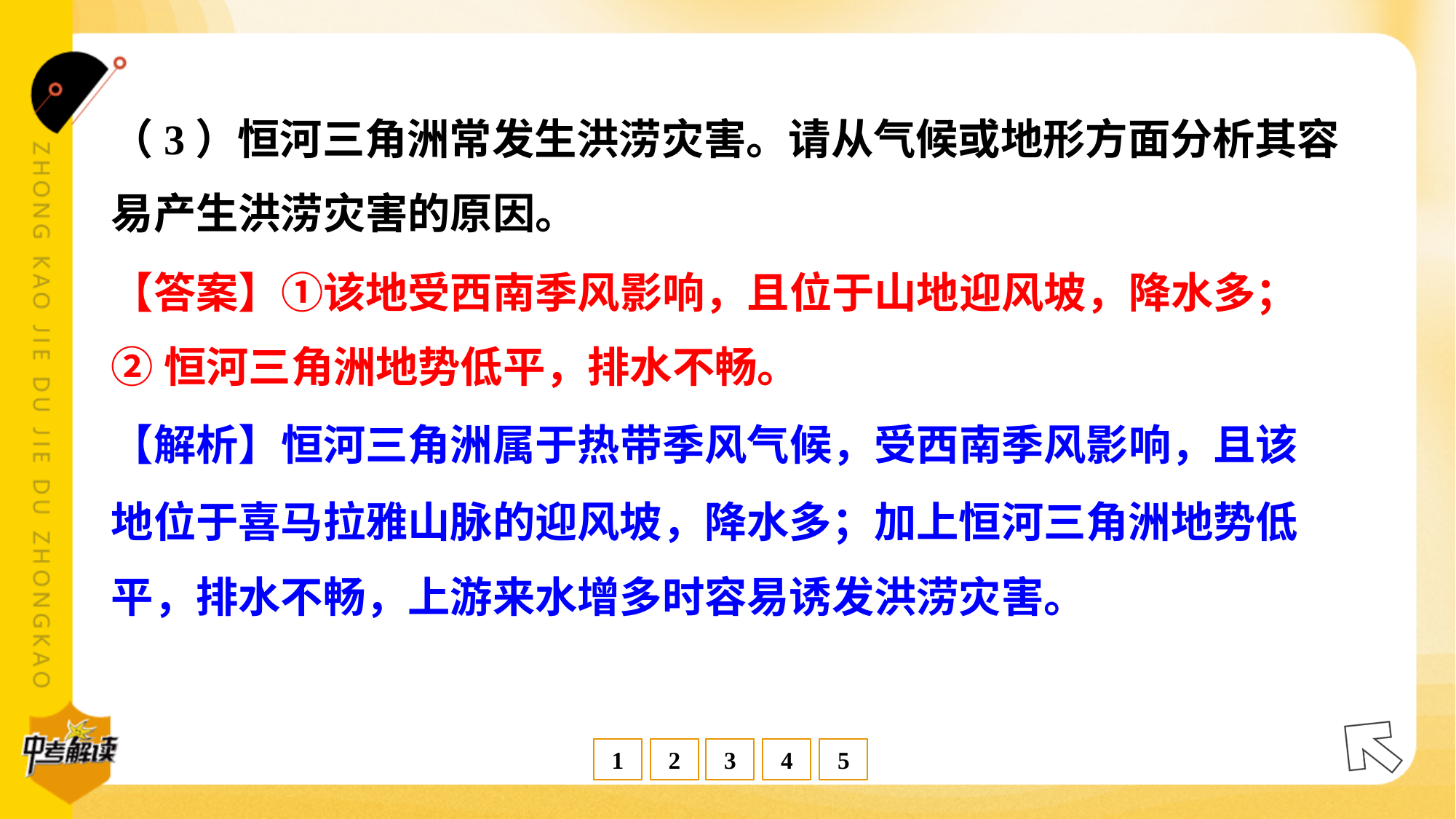

（3）恒河三角洲常发生洪涝灾害。请从气候或地形方面分析其容
易产生洪涝灾害的原因。
【答案】①该地受西南季风影响，且位于山地迎风坡，降水多；
②恒河三角洲地势低平，排水不畅。
【解析】恒河三角洲属于热带季风气候，受西南季风影响，且该
地位于喜马拉雅山脉的迎风坡，降水多；加上恒河三角洲地势低
平，排水不畅，上游来水增多时容易诱发洪涝灾害。